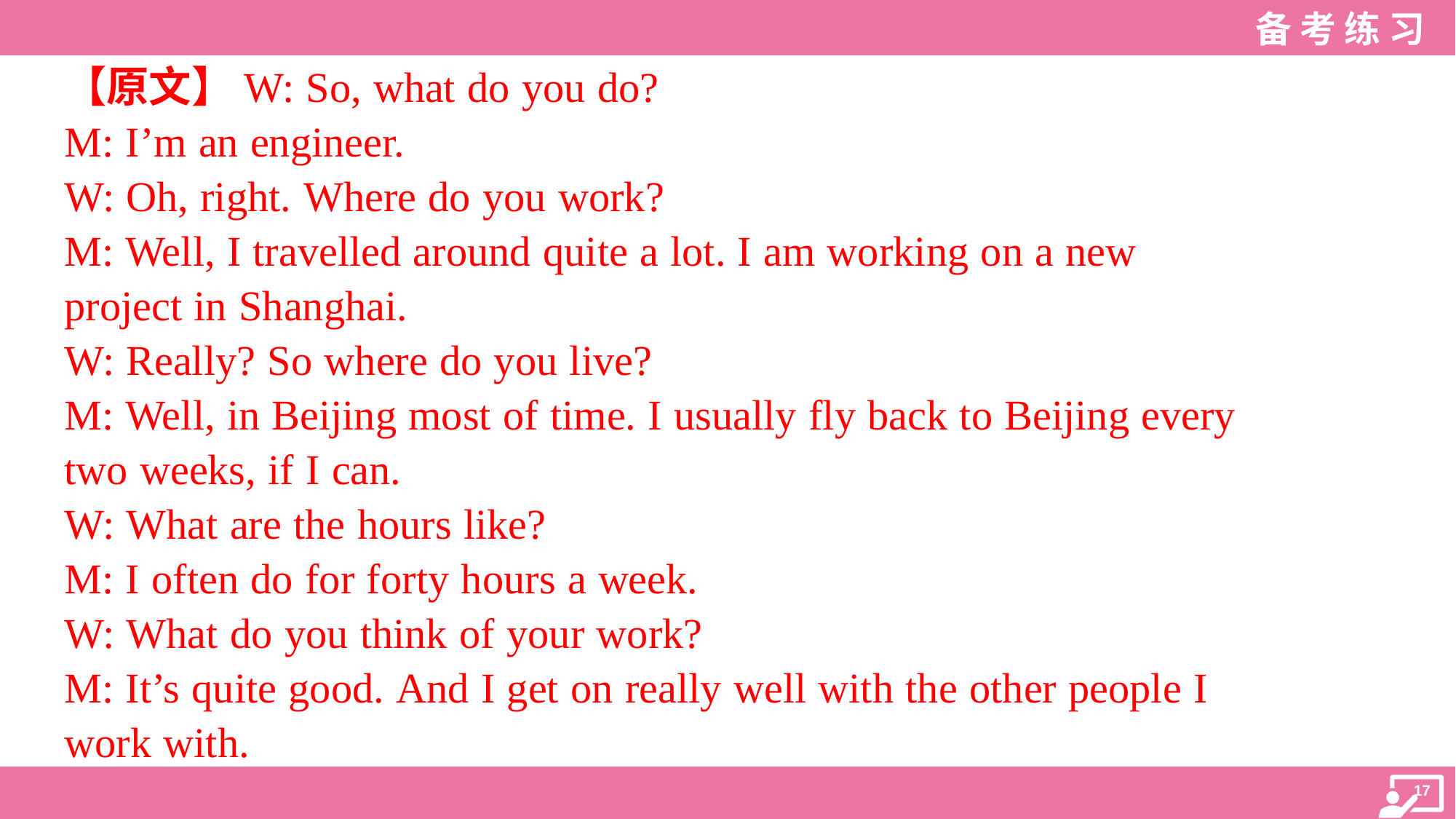

【原文】W: So, what do you do?
M: I’m an engineer.
W: Oh, right. Where do you work?
M: Well, I travelled around quite a lot. I am working on a new
project in Shanghai.
W: Really? So where do you live?
M: Well, in Beijing most of time. I usually fly back to Beijing every
two weeks, if I can.
W: What are the hours like?
M: I often do for forty hours a week.
W: What do you think of your work?
M: It’s quite good. And I get on really well with the other people I
work with.